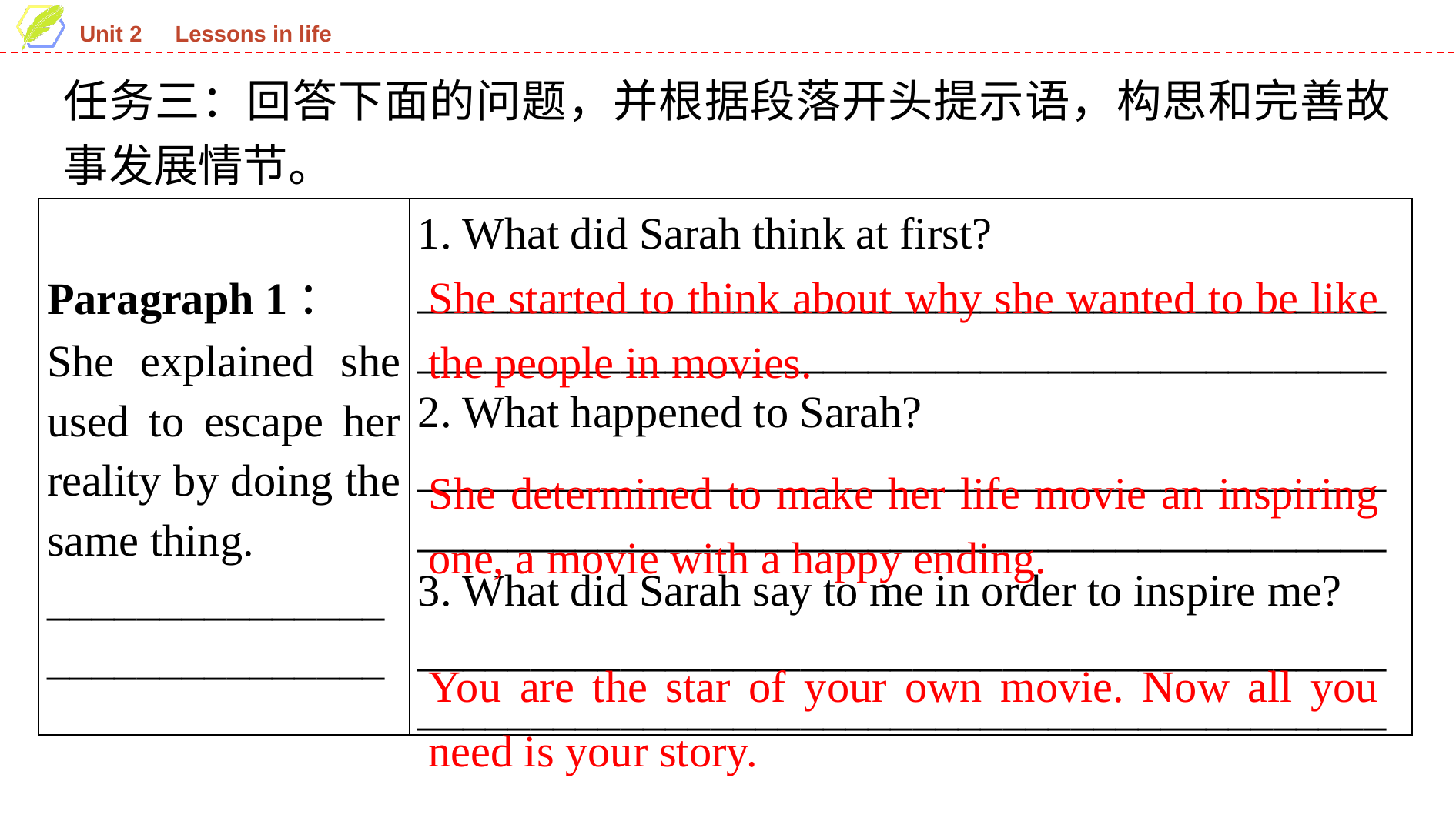

任务三：回答下面的问题，并根据段落开头提示语，构思和完善故事发展情节。
| Paragraph 1： She explained she used to escape her reality by doing the same thing. \_\_\_\_\_\_\_\_\_\_\_\_\_\_\_\_\_\_\_\_\_\_\_\_\_\_\_\_\_\_ | 1. What did Sarah think at first? \_\_\_\_\_\_\_\_\_\_\_\_\_\_\_\_\_\_\_\_\_\_\_\_\_\_\_\_\_\_\_\_\_\_\_\_\_\_\_\_\_\_\_\_\_\_\_\_\_\_\_\_\_\_\_\_\_\_\_\_\_\_\_\_\_\_\_\_\_\_\_\_\_\_\_\_\_\_\_\_\_\_\_\_\_\_ 2. What happened to Sarah? \_\_\_\_\_\_\_\_\_\_\_\_\_\_\_\_\_\_\_\_\_\_\_\_\_\_\_\_\_\_\_\_\_\_\_\_\_\_\_\_\_\_\_\_\_\_\_\_\_\_\_\_\_\_\_\_\_\_\_\_\_\_\_\_\_\_\_\_\_\_\_\_\_\_\_\_\_\_\_\_\_\_\_\_\_\_ 3. What did Sarah say to me in order to inspire me? \_\_\_\_\_\_\_\_\_\_\_\_\_\_\_\_\_\_\_\_\_\_\_\_\_\_\_\_\_\_\_\_\_\_\_\_\_\_\_\_\_\_\_\_\_\_\_\_\_\_\_\_\_\_\_\_\_\_\_\_\_\_\_\_\_\_\_\_\_\_\_\_\_\_\_\_\_\_\_\_\_\_\_\_\_\_ |
| --- | --- |
She started to think about why she wanted to be like the people in movies.
She determined to make her life movie an inspiring one, a movie with a happy ending.
You are the star of your own movie. Now all you need is your story.